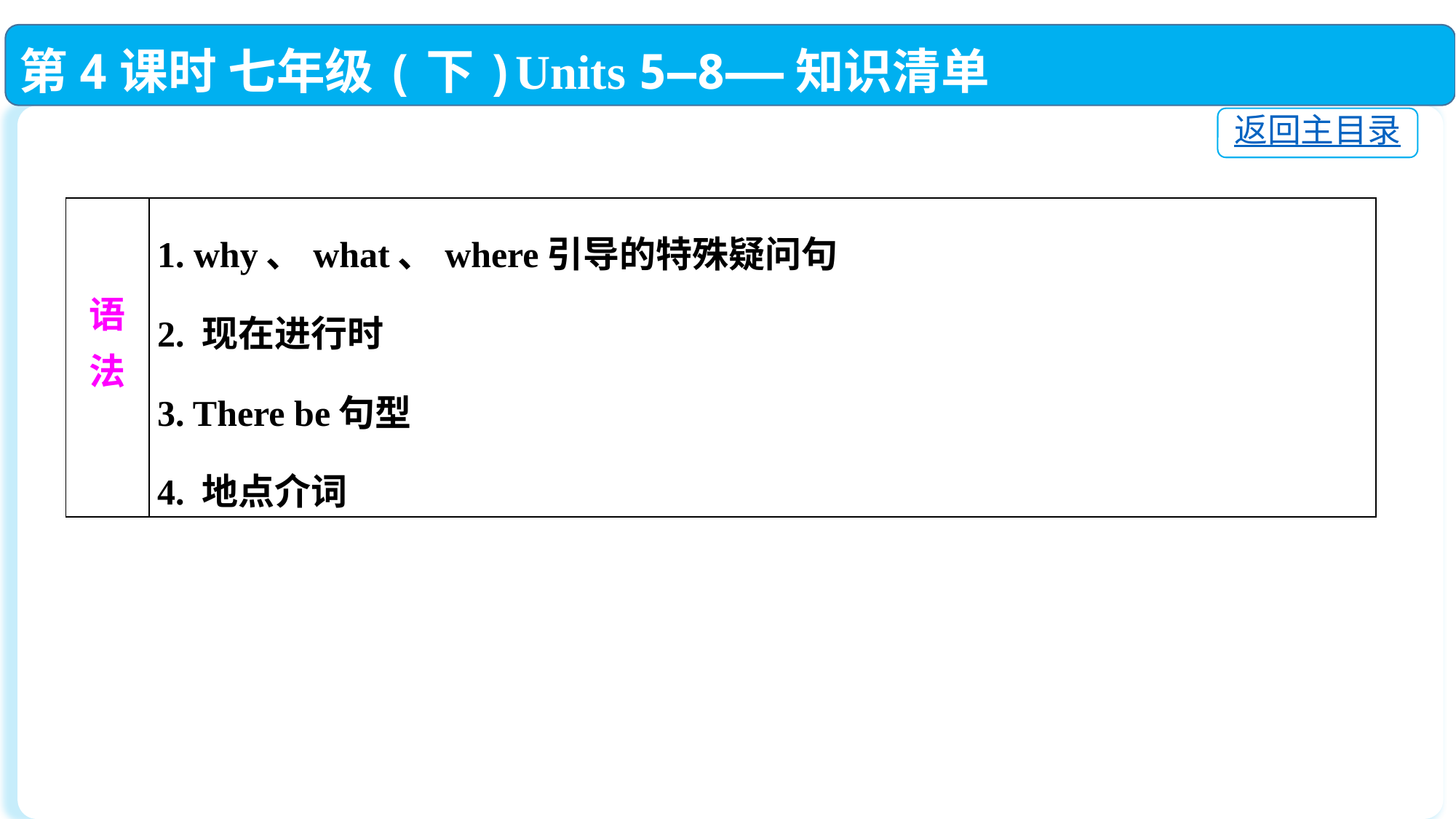

第4课时 七年级(下)Units 5—8——知识清单

返回主目录
| 语 法 | 1. why、what、where引导的特殊疑问句 2. 现在进行时 3. There be句型 4. 地点介词 |
| --- | --- |